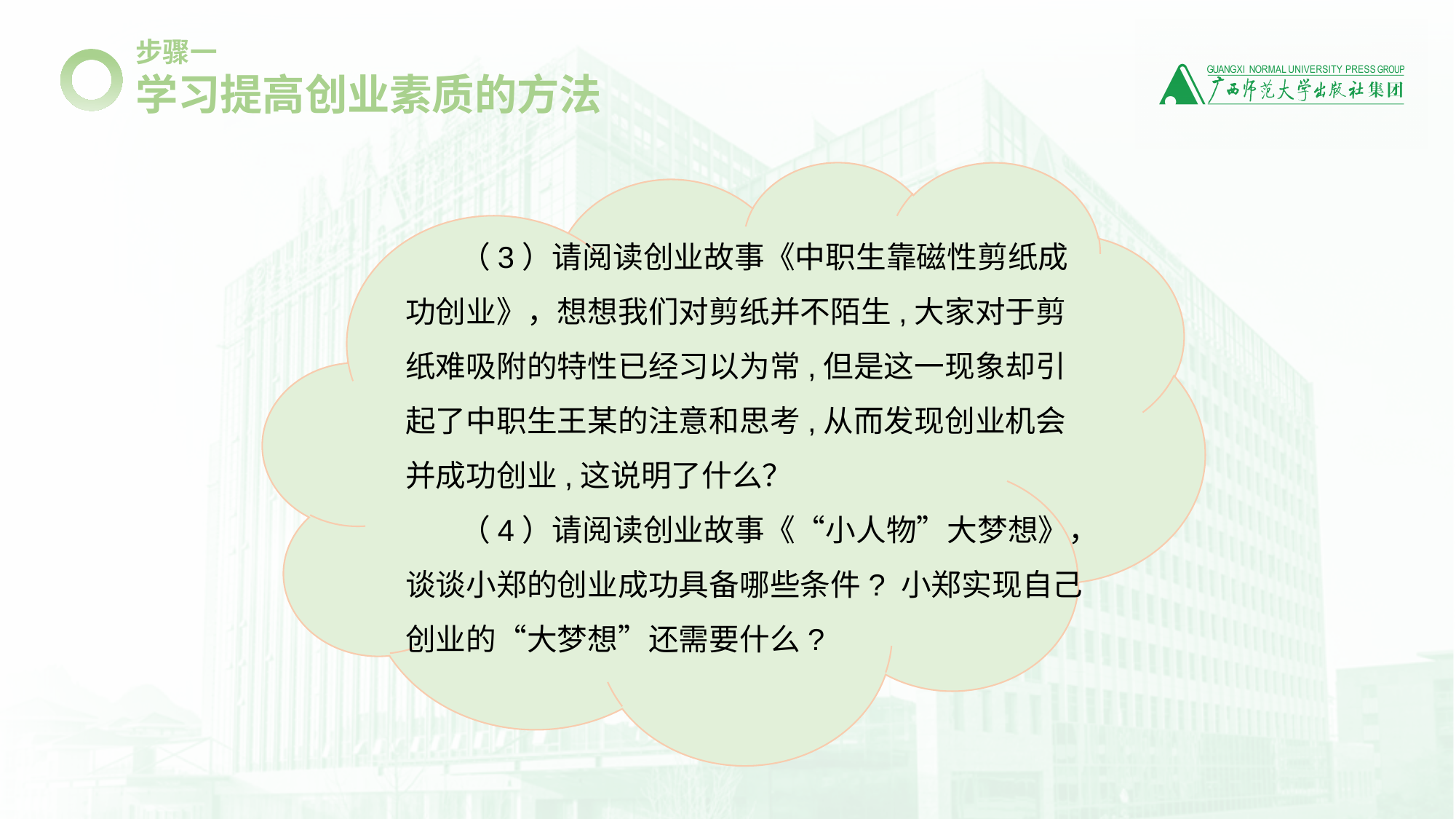

步骤一
学习提高创业素质的方法

（3）请阅读创业故事《中职生靠磁性剪纸成功创业》，想想我们对剪纸并不陌生,大家对于剪纸难吸附的特性已经习以为常,但是这一现象却引起了中职生王某的注意和思考,从而发现创业机会并成功创业,这说明了什么？
（4）请阅读创业故事《“小人物”大梦想》，谈谈小郑的创业成功具备哪些条件? 小郑实现自己创业的“大梦想”还需要什么?